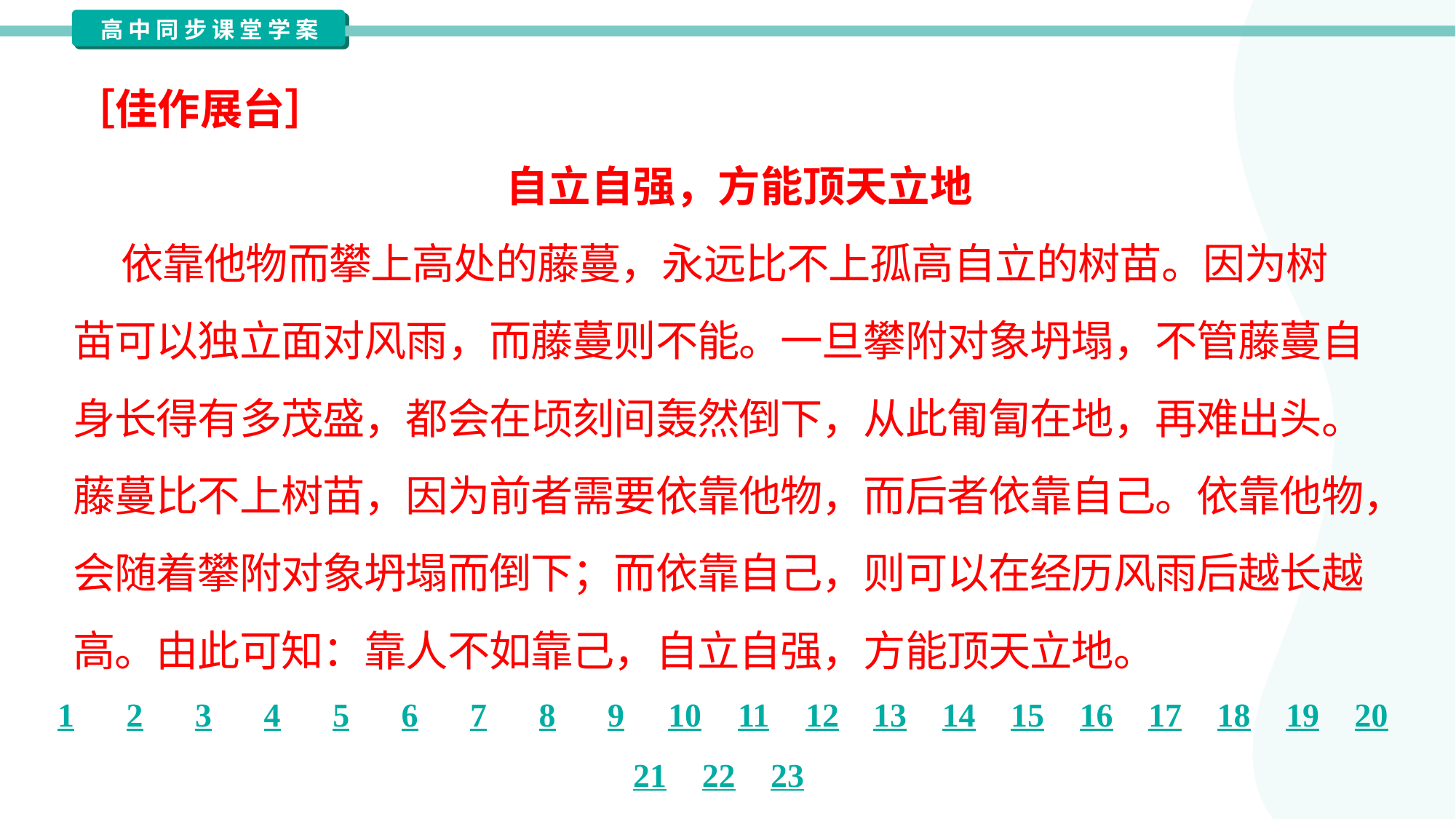

［佳作展台］
自立自强，方能顶天立地
    依靠他物而攀上高处的藤蔓，永远比不上孤高自立的树苗。因为树
苗可以独立面对风雨，而藤蔓则不能。一旦攀附对象坍塌，不管藤蔓自
身长得有多茂盛，都会在顷刻间轰然倒下，从此匍匐在地，再难出头。
藤蔓比不上树苗，因为前者需要依靠他物，而后者依靠自己。依靠他物，
会随着攀附对象坍塌而倒下；而依靠自己，则可以在经历风雨后越长越
高。由此可知：靠人不如靠己，自立自强，方能顶天立地。